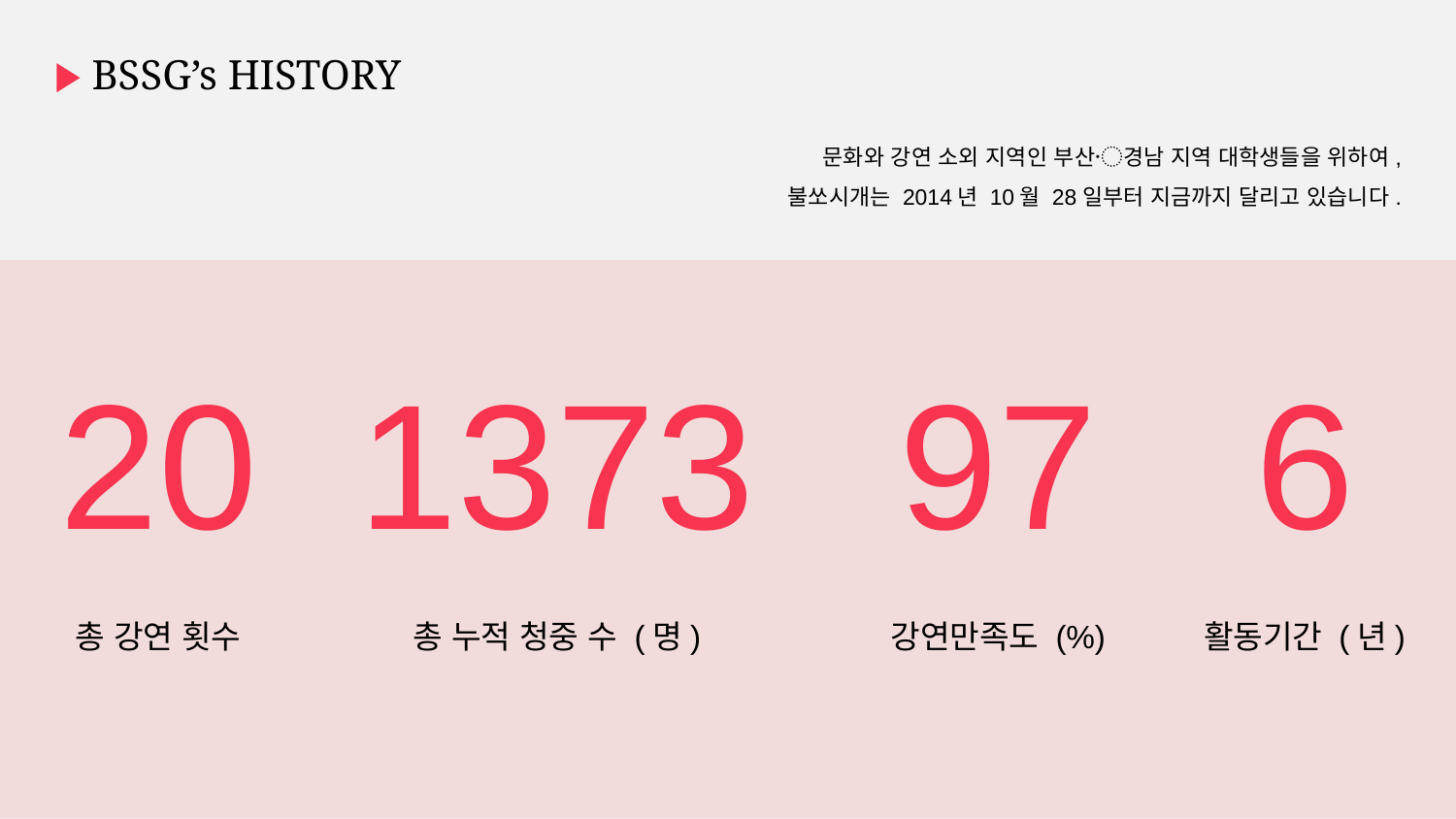

▶ BSSG’s HISTORY
문화와 강연 소외 지역인 부산〮경남 지역 대학생들을 위하여,
불쏘시개는 2014년 10월 28일부터 지금까지 달리고 있습니다.

20
1373
97
6
총 강연 횟수
총 누적 청중 수 (명)
강연만족도 (%)
활동기간 (년)